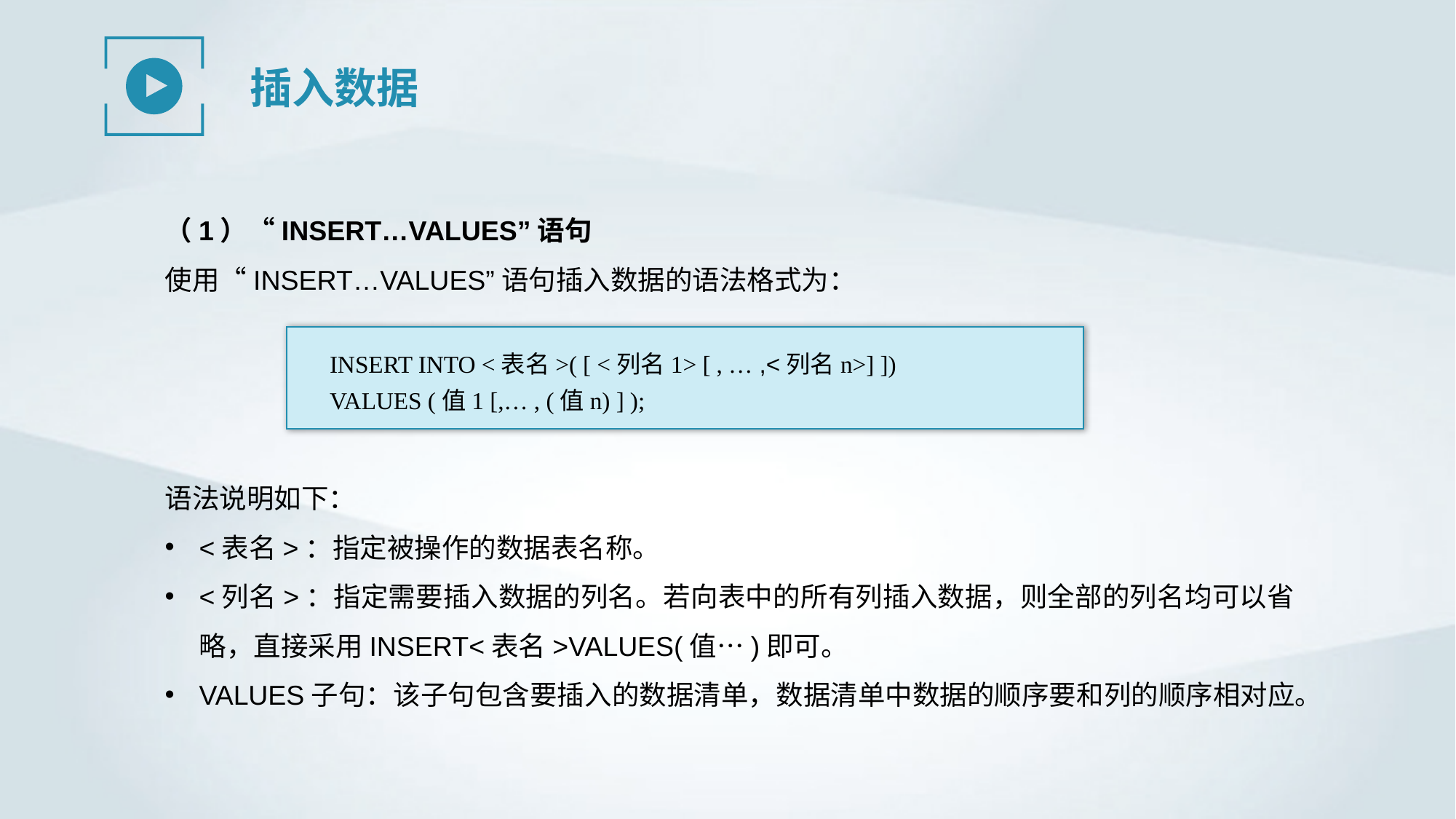

插入数据
（1）“INSERT…VALUES”语句
使用“INSERT…VALUES”语句插入数据的语法格式为：
INSERT INTO <表名>( [ <列名1> [ , … ,<列名n>] ])
VALUES (值1 [,… , (值n) ] );
语法说明如下：
<表名>：指定被操作的数据表名称。
<列名>：指定需要插入数据的列名。若向表中的所有列插入数据，则全部的列名均可以省略，直接采用INSERT<表名>VALUES(值…)即可。
VALUES子句：该子句包含要插入的数据清单，数据清单中数据的顺序要和列的顺序相对应。